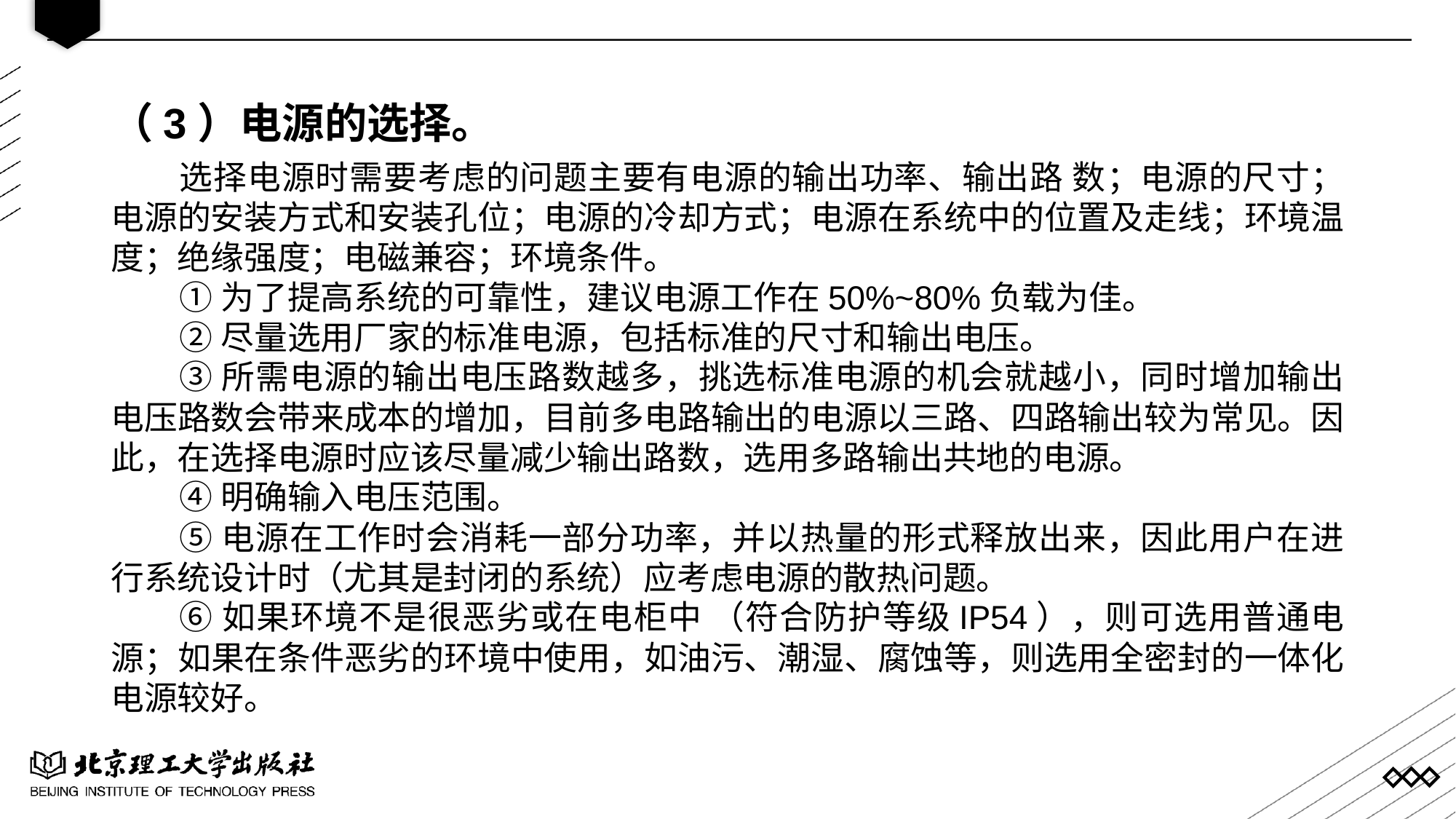

（3）电源的选择。
选择电源时需要考虑的问题主要有电源的输出功率、输出路 数；电源的尺寸；电源的安装方式和安装孔位；电源的冷却方式；电源在系统中的位置及走线；环境温度；绝缘强度；电磁兼容；环境条件。
①为了提高系统的可靠性，建议电源工作在50%~80%负载为佳。
②尽量选用厂家的标准电源，包括标准的尺寸和输出电压。
③所需电源的输出电压路数越多，挑选标准电源的机会就越小，同时增加输出电压路数会带来成本的增加，目前多电路输出的电源以三路、四路输出较为常见。因此，在选择电源时应该尽量减少输出路数，选用多路输出共地的电源。
④明确输入电压范围。
⑤电源在工作时会消耗一部分功率，并以热量的形式释放出来，因此用户在进 行系统设计时（尤其是封闭的系统）应考虑电源的散热问题。
⑥如果环境不是很恶劣或在电柜中 （符合防护等级IP54），则可选用普通电 源；如果在条件恶劣的环境中使用，如油污、潮湿、腐蚀等，则选用全密封的一体化电源较好。